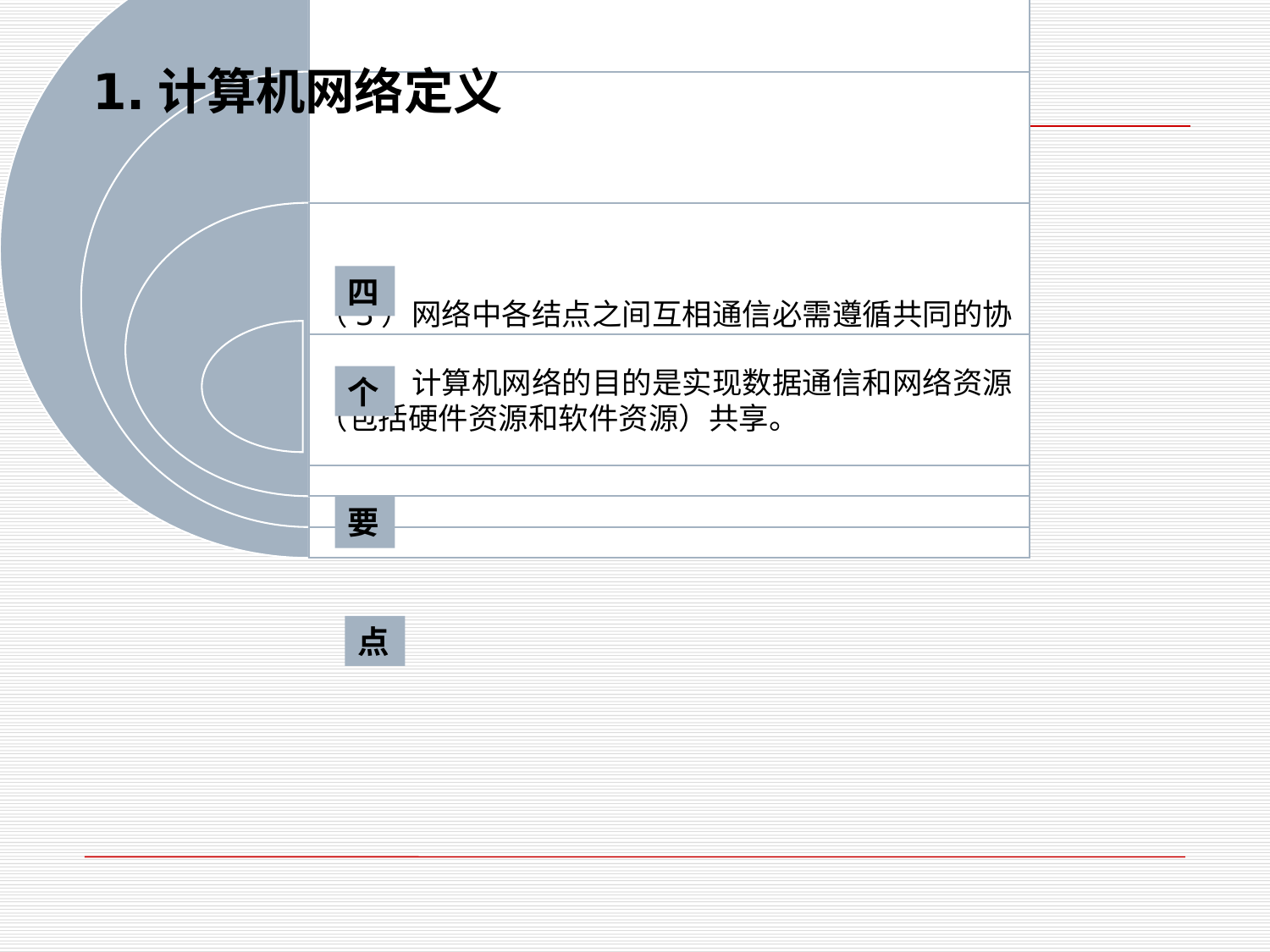

1.计算机网络定义
（1）计算机网络中包含两台以上的地理位置不同具有独立功能的计算机。
（2）网络中各结点之间的连接需要有一条通道，即传输介质实现物理互连。
（3）网络中各结点之间互相通信必需遵循共同的协议规则，如Internet上使用的通信协议是TCP/IP协议簇。
（4）计算机网络的目的是实现数据通信和网络资源（包括硬件资源和软件资源）共享。
四
个
要
点
6